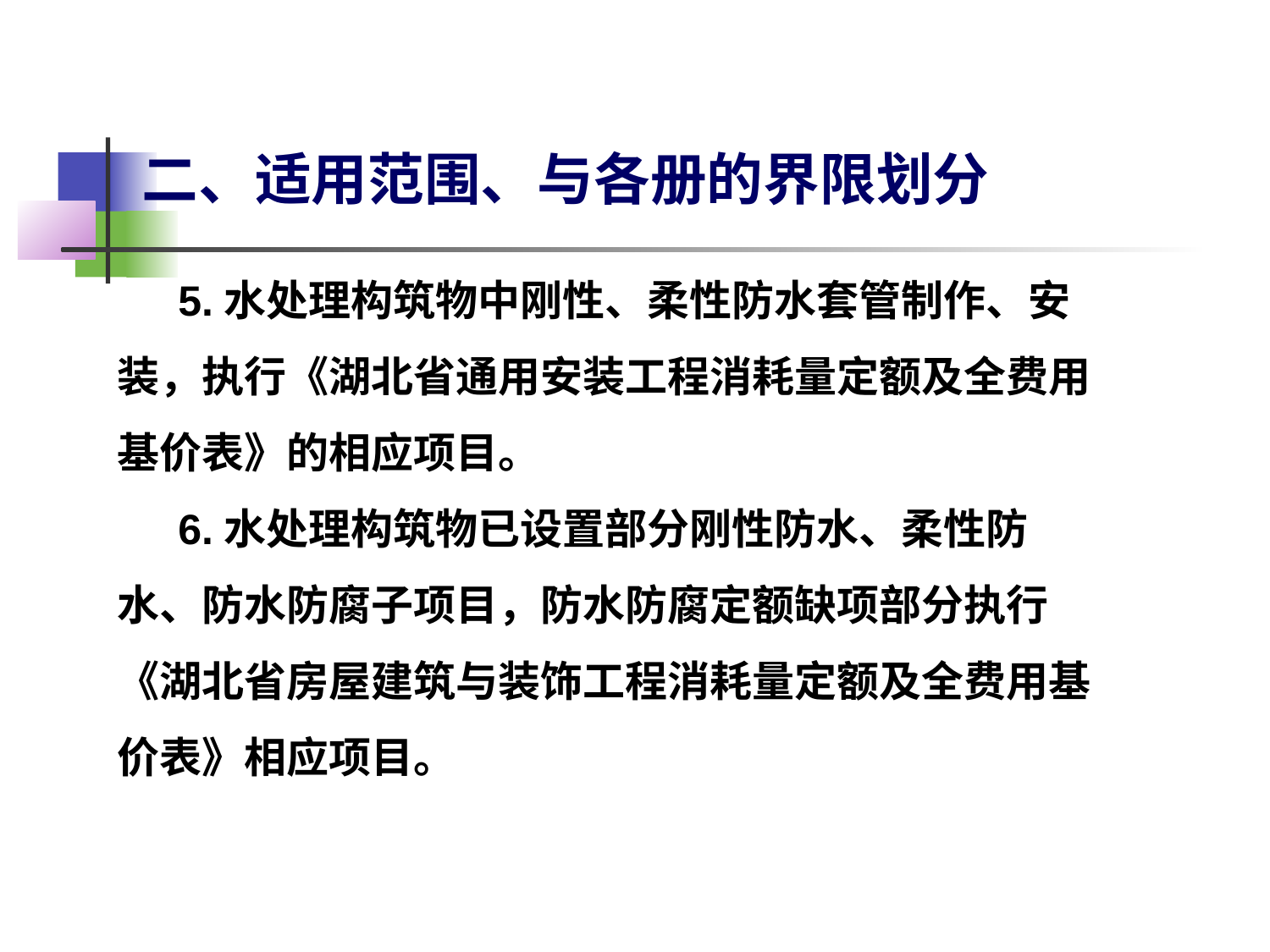

# 二、适用范围、与各册的界限划分
  5.水处理构筑物中刚性、柔性防水套管制作、安装，执行《湖北省通用安装工程消耗量定额及全费用基价表》的相应项目。
  6.水处理构筑物已设置部分刚性防水、柔性防水、防水防腐子项目，防水防腐定额缺项部分执行《湖北省房屋建筑与装饰工程消耗量定额及全费用基价表》相应项目。